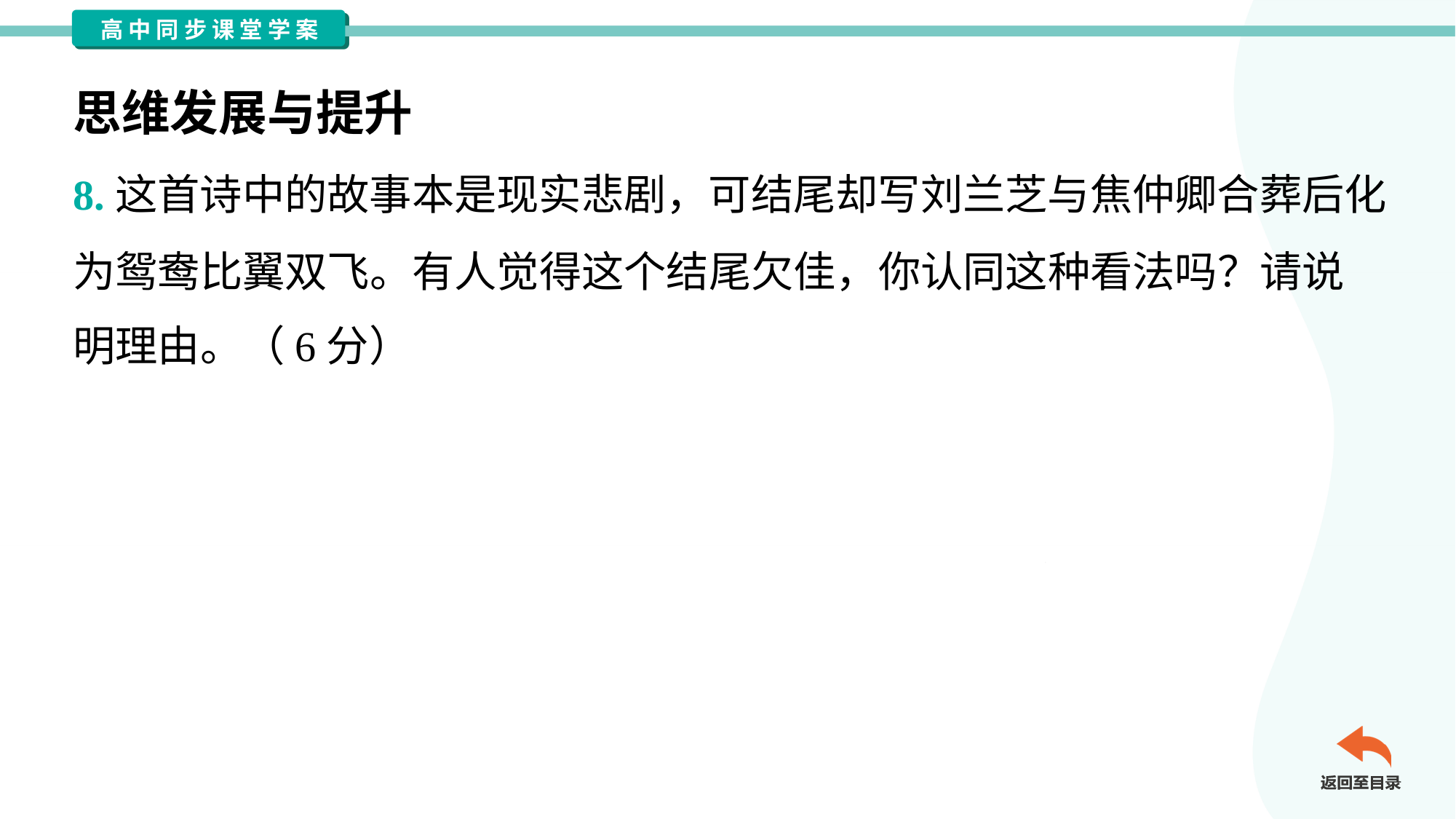

思维发展与提升
8.这首诗中的故事本是现实悲剧，可结尾却写刘兰芝与焦仲卿合葬后化
为鸳鸯比翼双飞。有人觉得这个结尾欠佳，你认同这种看法吗？请说
明理由。（6分）